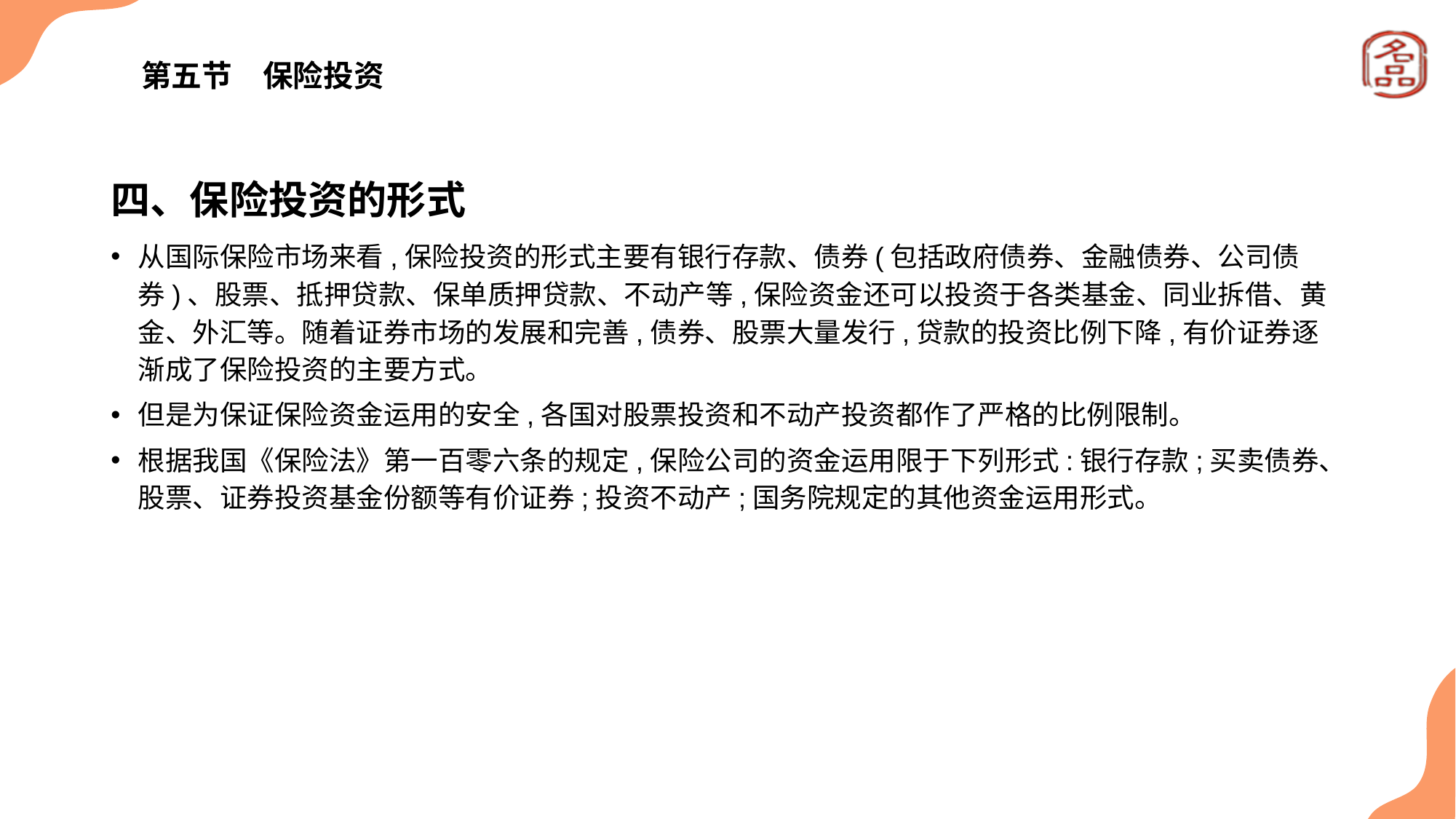

# 第五节　保险投资
四、保险投资的形式
从国际保险市场来看,保险投资的形式主要有银行存款、债券(包括政府债券、金融债券、公司债券)、股票、抵押贷款、保单质押贷款、不动产等,保险资金还可以投资于各类基金、同业拆借、黄金、外汇等。随着证券市场的发展和完善,债券、股票大量发行,贷款的投资比例下降,有价证券逐渐成了保险投资的主要方式。
但是为保证保险资金运用的安全,各国对股票投资和不动产投资都作了严格的比例限制。
根据我国《保险法》第一百零六条的规定,保险公司的资金运用限于下列形式:银行存款;买卖债券、股票、证券投资基金份额等有价证券;投资不动产;国务院规定的其他资金运用形式。